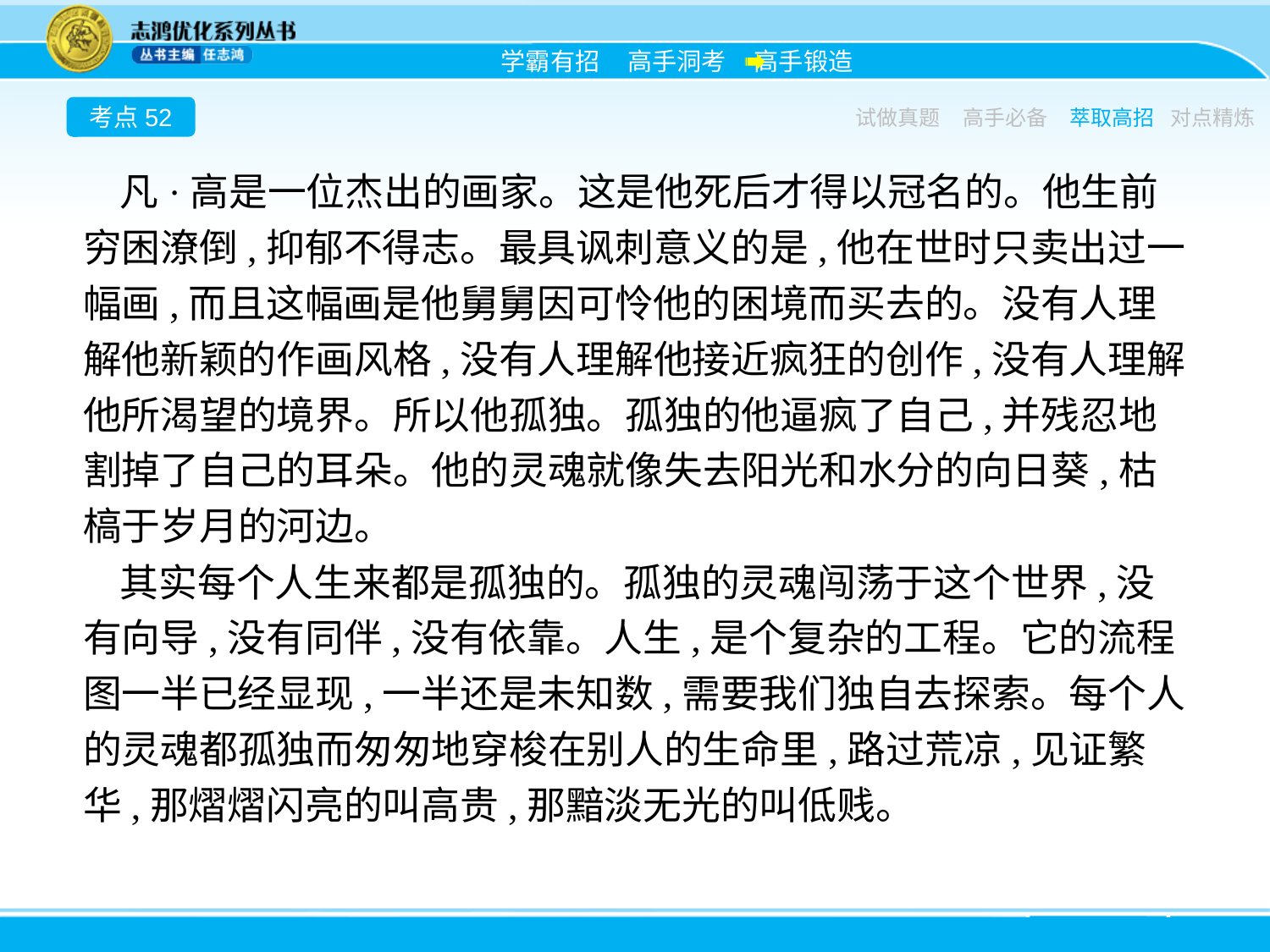

考点52
试做真题
高手必备
萃取高招
对点精炼
凡·高是一位杰出的画家。这是他死后才得以冠名的。他生前穷困潦倒,抑郁不得志。最具讽刺意义的是,他在世时只卖出过一幅画,而且这幅画是他舅舅因可怜他的困境而买去的。没有人理解他新颖的作画风格,没有人理解他接近疯狂的创作,没有人理解他所渴望的境界。所以他孤独。孤独的他逼疯了自己,并残忍地割掉了自己的耳朵。他的灵魂就像失去阳光和水分的向日葵,枯槁于岁月的河边。
其实每个人生来都是孤独的。孤独的灵魂闯荡于这个世界,没有向导,没有同伴,没有依靠。人生,是个复杂的工程。它的流程图一半已经显现,一半还是未知数,需要我们独自去探索。每个人的灵魂都孤独而匆匆地穿梭在别人的生命里,路过荒凉,见证繁华,那熠熠闪亮的叫高贵,那黯淡无光的叫低贱。